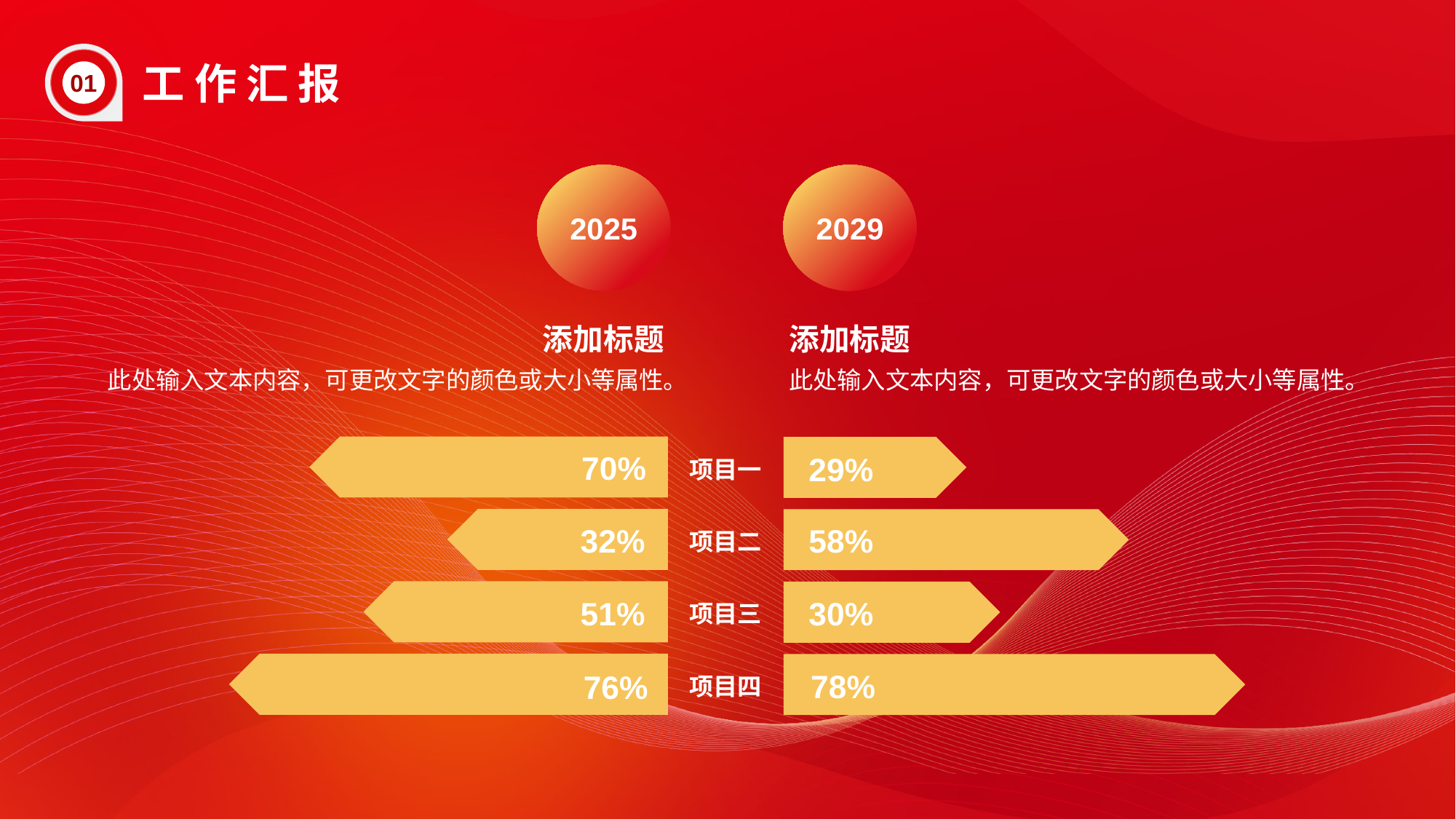

01
工 作 汇 报
2025
2029
添加标题
此处输入文本内容，可更改文字的颜色或大小等属性。
添加标题
此处输入文本内容，可更改文字的颜色或大小等属性。

70%
29%
项目一

58%
32%
项目二

30%
51%
项目三

78%
76%
项目四